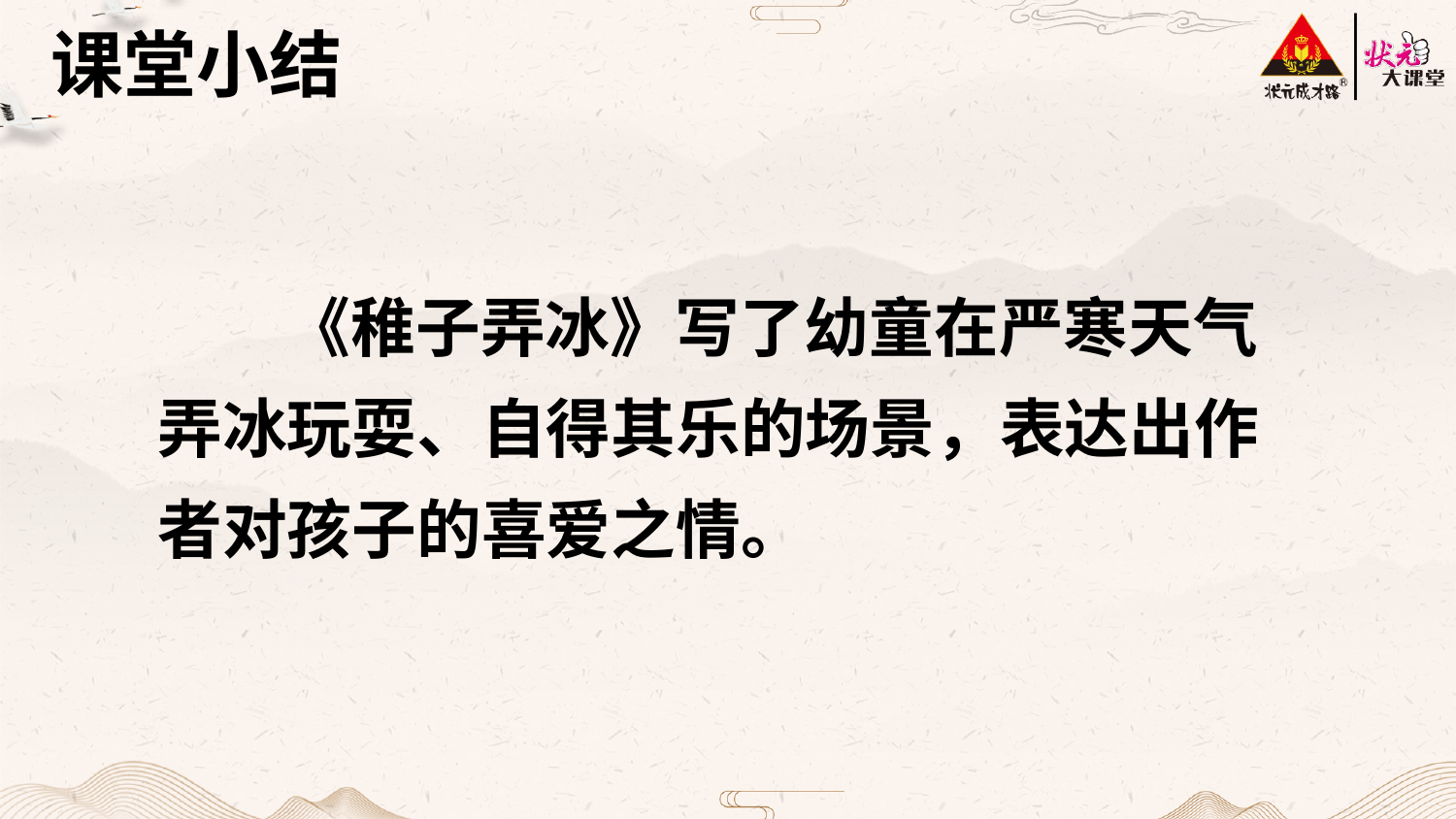

课堂小结
《稚子弄冰》写了幼童在严寒天气弄冰玩耍、自得其乐的场景，表达出作者对孩子的喜爱之情。